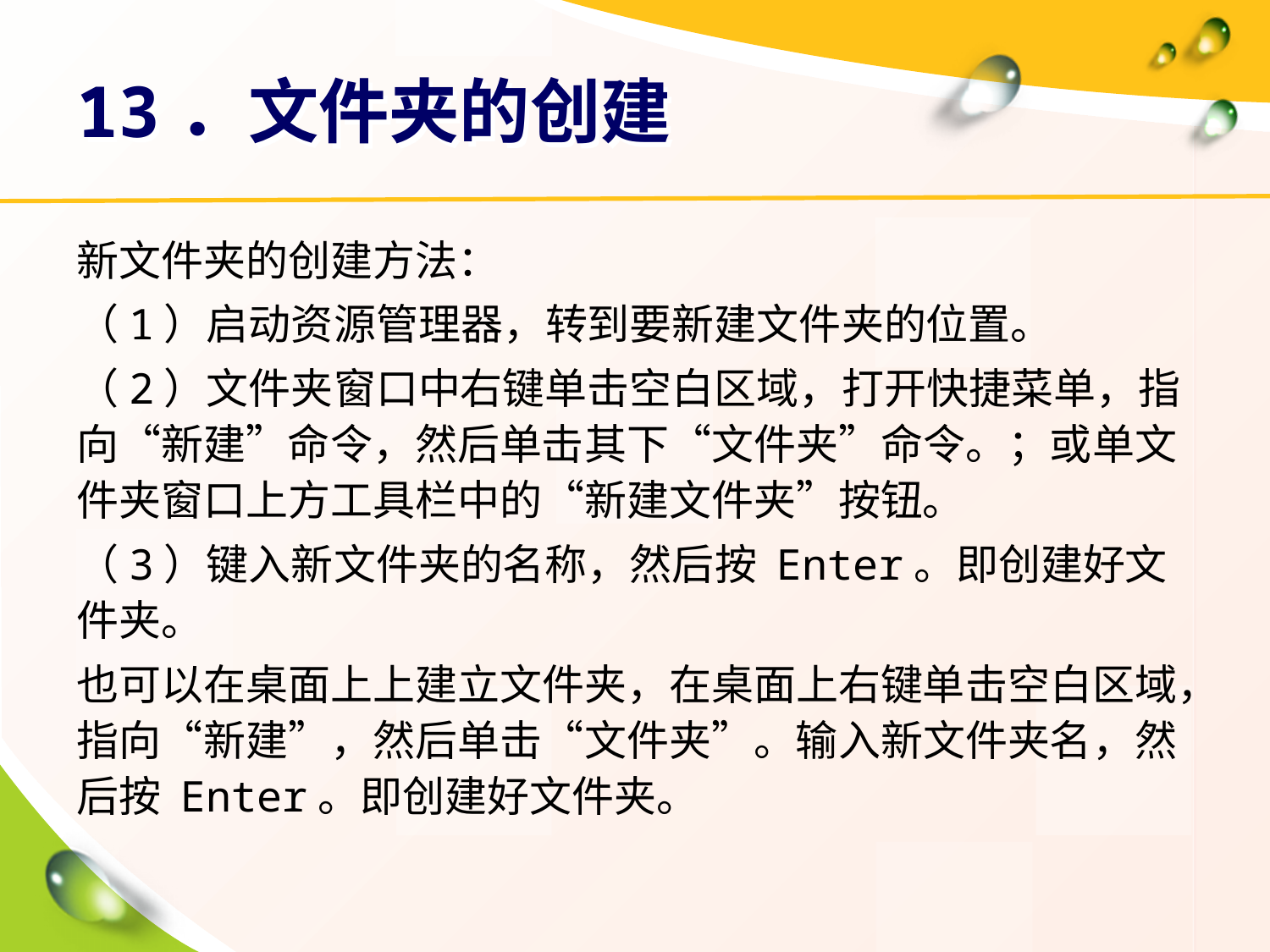

# 13．文件夹的创建
新文件夹的创建方法：
（1）启动资源管理器，转到要新建文件夹的位置。
（2）文件夹窗口中右键单击空白区域，打开快捷菜单，指向“新建”命令，然后单击其下“文件夹”命令。；或单文件夹窗口上方工具栏中的“新建文件夹”按钮。
（3）键入新文件夹的名称，然后按 Enter。即创建好文件夹。
也可以在桌面上上建立文件夹，在桌面上右键单击空白区域，指向“新建”，然后单击“文件夹”。输入新文件夹名，然后按 Enter。即创建好文件夹。